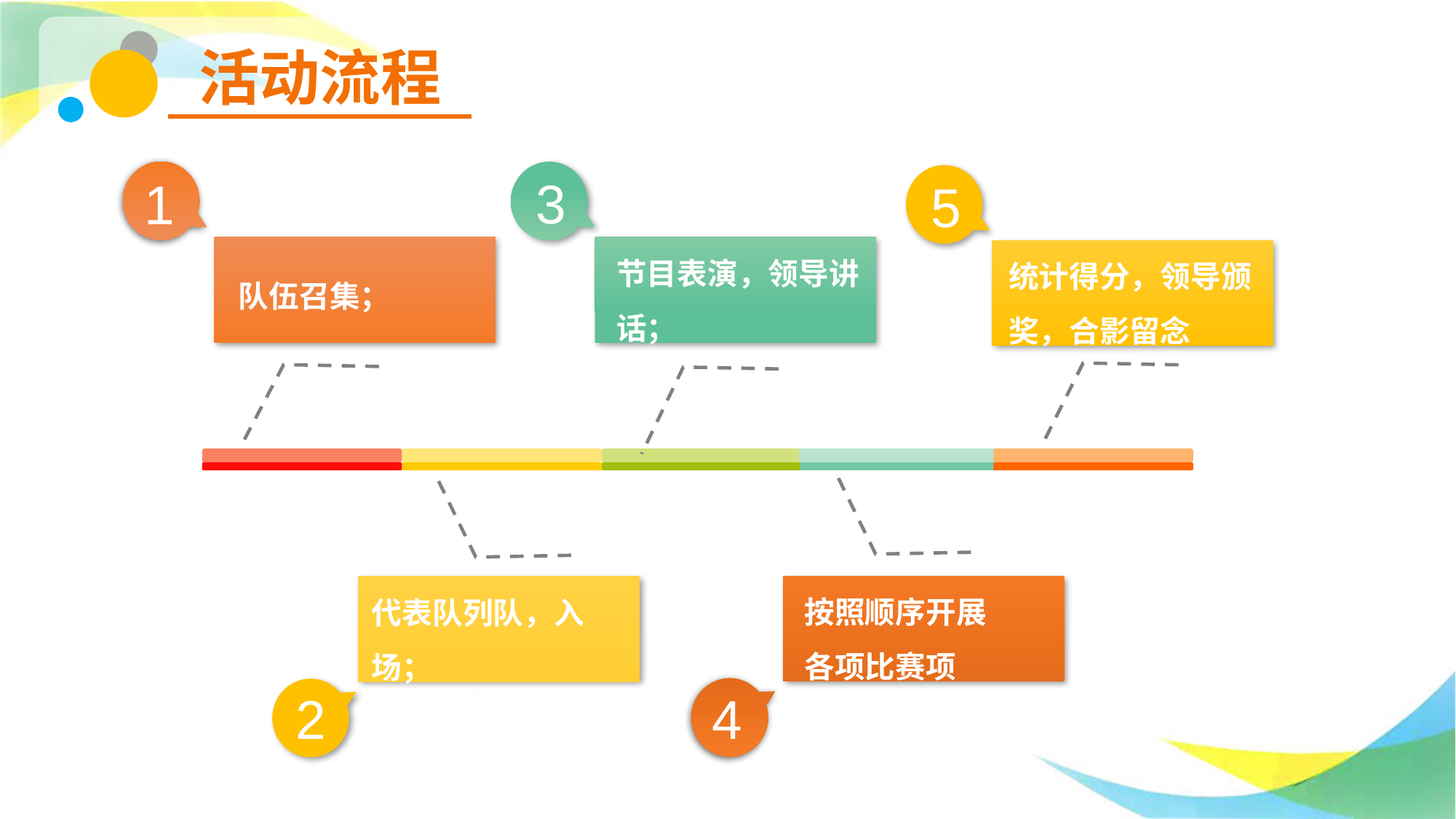

活动流程

1

3

节目表演，领导讲话；
队伍召集；
步骤四
步骤二

5
统计得分，领导颁奖，合影留念

步骤四
按照顺序开展各项比赛项目；
代表队列队，入场；

2
4
4